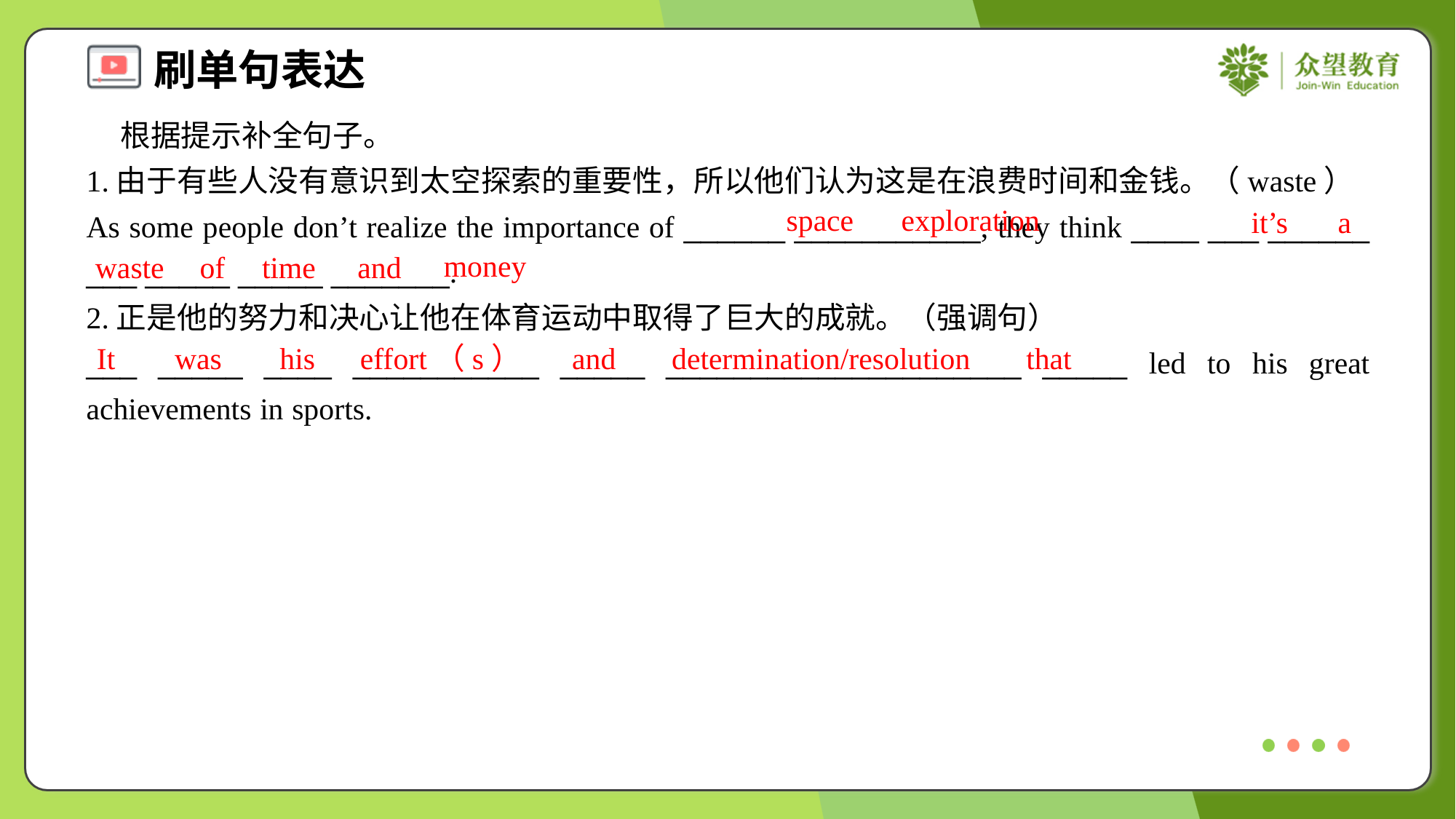

根据提示补全句子。
1.由于有些人没有意识到太空探索的重要性，所以他们认为这是在浪费时间和金钱。（waste）
As some people don’t realize the importance of ______ ___________, they think ____ ___ ______ ___ _____ _____ _______.
space
exploration
it’s
a
money
waste
of
time
and
2.正是他的努力和决心让他在体育运动中取得了巨大的成就。（强调句）
___ _____ ____ ___________ _____ _____________________ _____ led to his great achievements in sports.
It
was
his
effort（s）
and
determination/resolution
that